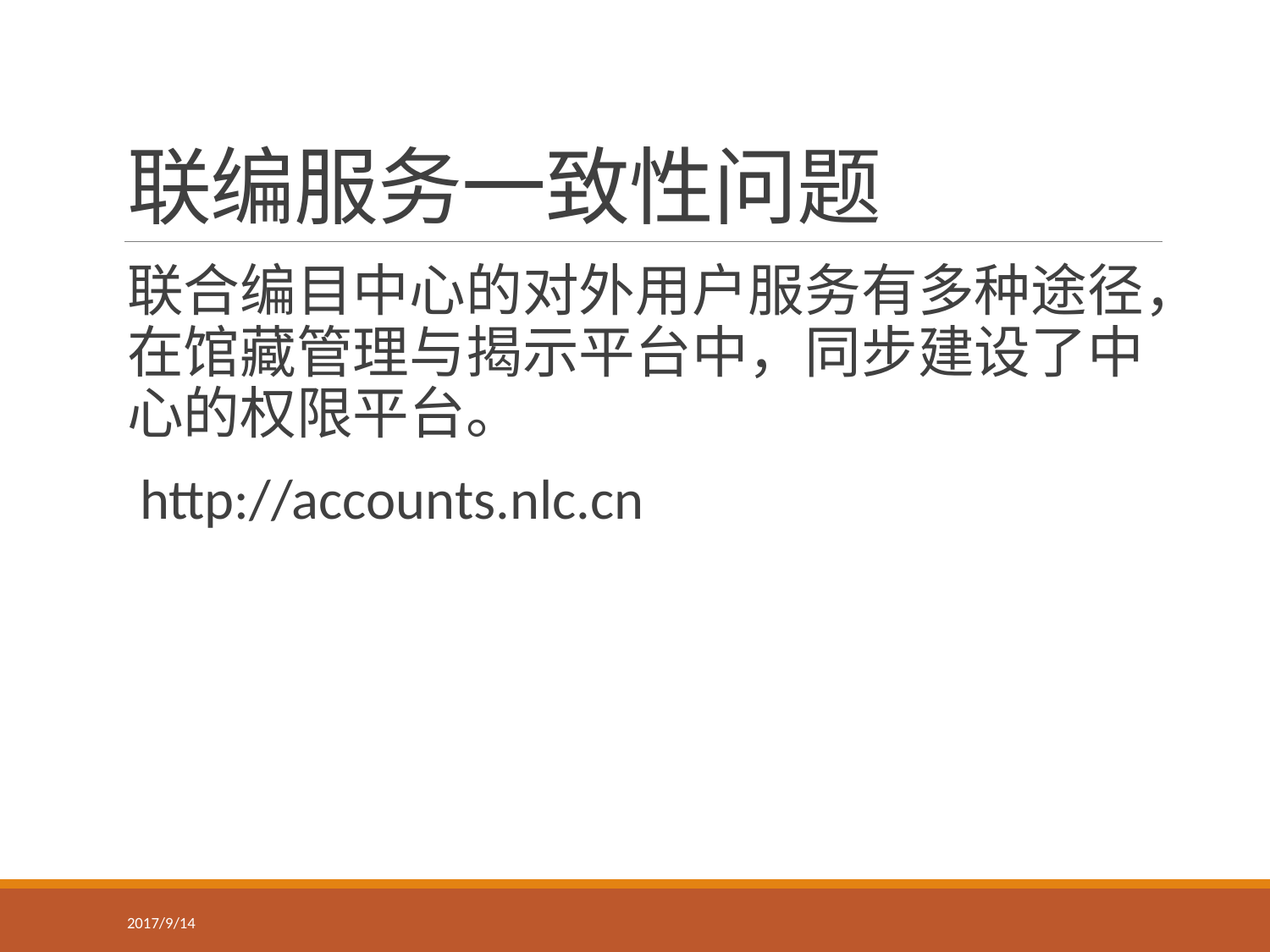

# 联编服务一致性问题
联合编目中心的对外用户服务有多种途径，在馆藏管理与揭示平台中，同步建设了中心的权限平台。
  http://accounts.nlc.cn
2017/9/14